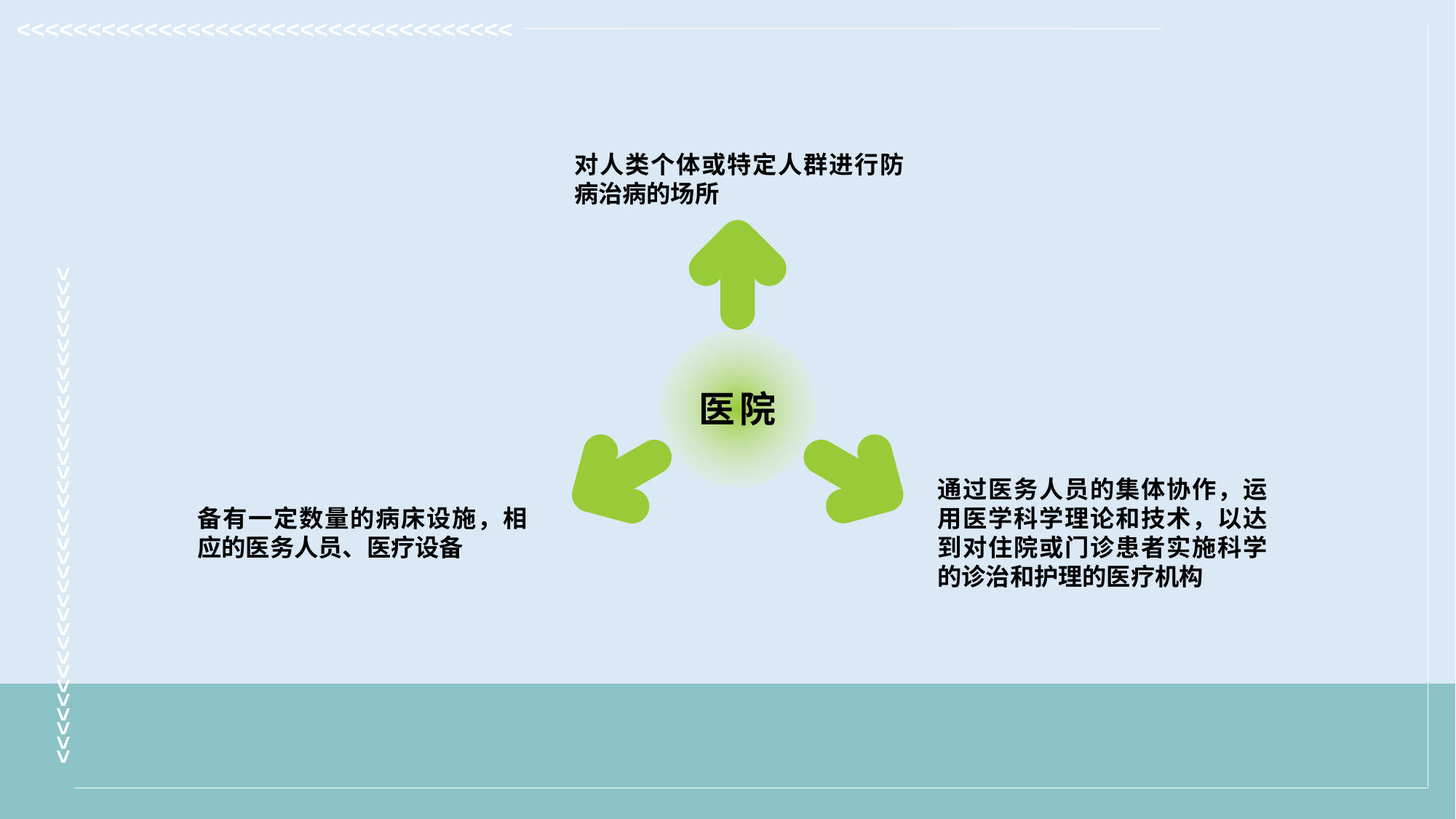

对人类个体或特定人群进行防病治病的场所

医院

备有一定数量的病床设施，相应的医务人员、医疗设备
通过医务人员的集体协作，运用医学科学理论和技术，以达到对住院或门诊患者实施科学的诊治和护理的医疗机构